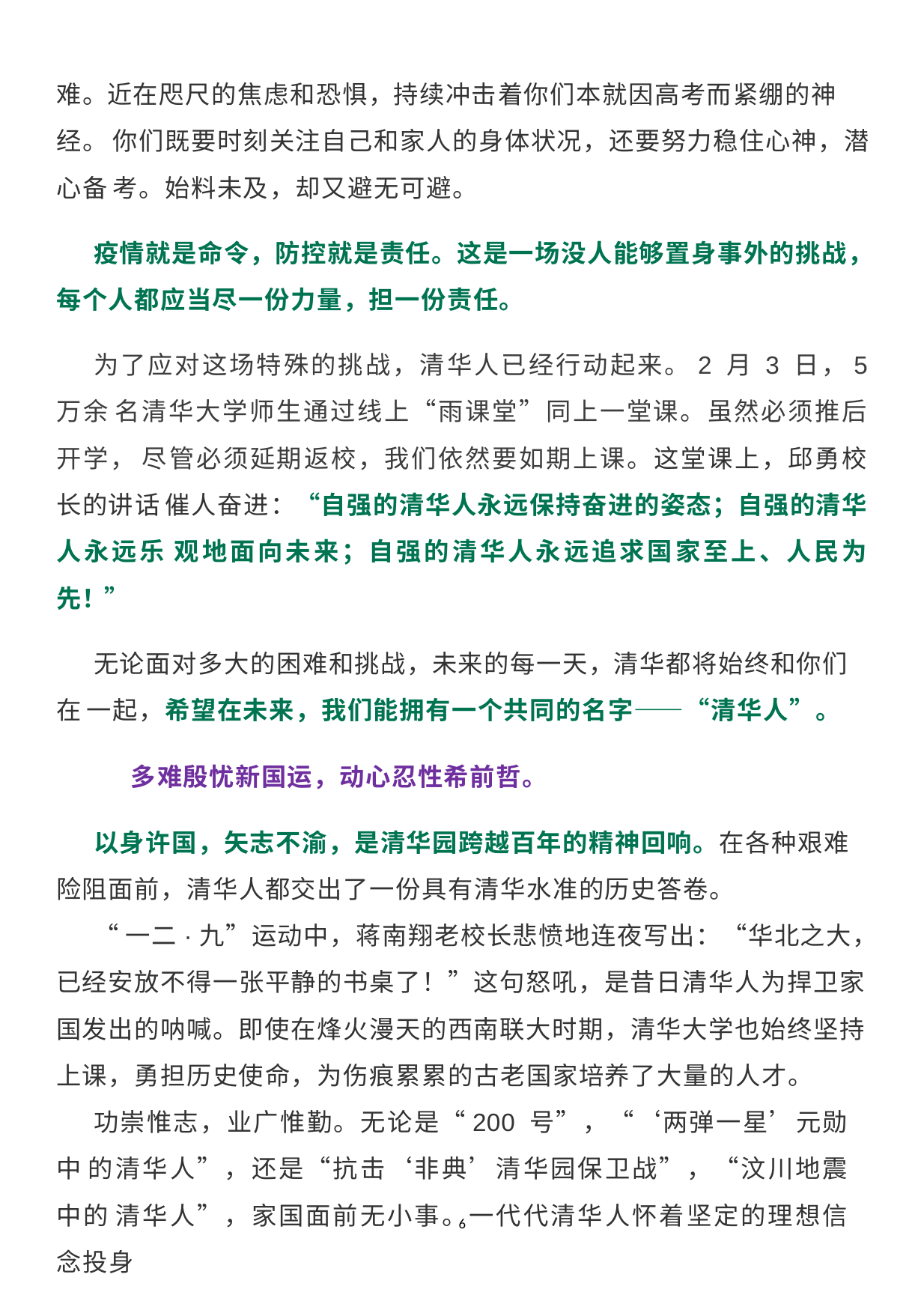

难。近在咫尺的焦虑和恐惧，持续冲击着你们本就因高考而紧绷的神经。 你们既要时刻关注自己和家人的身体状况，还要努力稳住心神，潜心备 考。始料未及，却又避无可避。
疫情就是命令，防控就是责任。这是一场没人能够置身事外的挑战，  每个人都应当尽一份力量，担一份责任。
为了应对这场特殊的挑战，清华人已经行动起来。2 月 3 日，5 万余 名清华大学师生通过线上“雨课堂”同上一堂课。虽然必须推后开学， 尽管必须延期返校，我们依然要如期上课。这堂课上，邱勇校长的讲话 催人奋进：“自强的清华人永远保持奋进的姿态；自强的清华人永远乐 观地面向未来；自强的清华人永远追求国家至上、人民为先！”
无论面对多大的困难和挑战，未来的每一天，清华都将始终和你们在 一起，希望在未来，我们能拥有一个共同的名字——“清华人”。

多难殷忧新国运，动心忍性希前哲。
以身许国，矢志不渝，是清华园跨越百年的精神回响。在各种艰难 险阻面前，清华人都交出了一份具有清华水准的历史答卷。
“一二·九”运动中，蒋南翔老校长悲愤地连夜写出：“华北之大， 已经安放不得一张平静的书桌了！”这句怒吼，是昔日清华人为捍卫家 国发出的呐喊。即使在烽火漫天的西南联大时期，清华大学也始终坚持 上课，勇担历史使命，为伤痕累累的古老国家培养了大量的人才。
功崇惟志，业广惟勤。无论是“200 号”，“‘两弹一星’元勋中 的清华人”，还是“抗击‘非典’清华园保卫战”，“汶川地震中的 清华人”，家国面前无小事。一代代清华人怀着坚定的理想信念投身
6